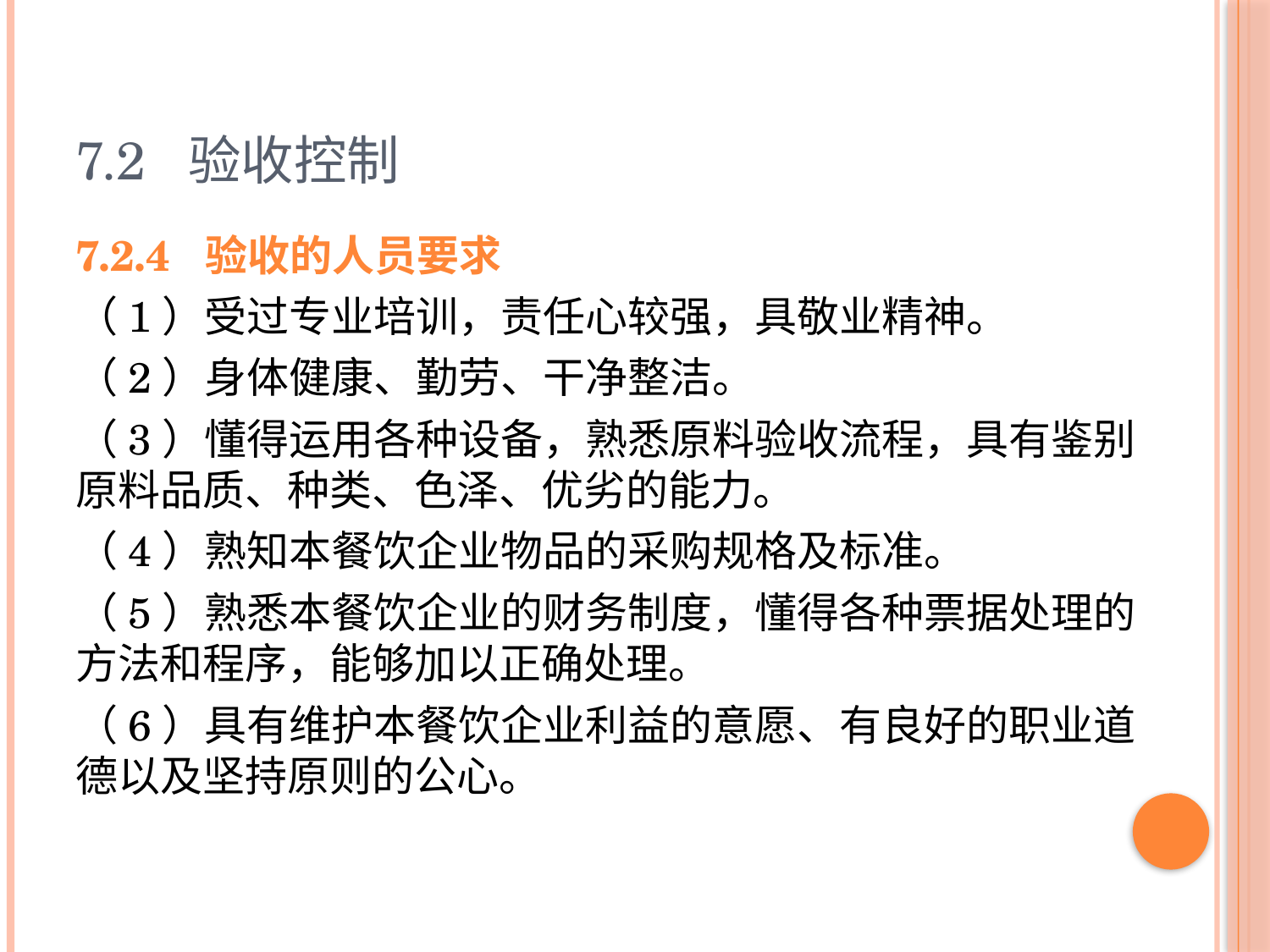

# 7.2  验收控制
7.2.4  验收的人员要求
（1）受过专业培训，责任心较强，具敬业精神。
（2）身体健康、勤劳、干净整洁。
（3）懂得运用各种设备，熟悉原料验收流程，具有鉴别原料品质、种类、色泽、优劣的能力。
（4）熟知本餐饮企业物品的采购规格及标准。
（5）熟悉本餐饮企业的财务制度，懂得各种票据处理的方法和程序，能够加以正确处理。
（6）具有维护本餐饮企业利益的意愿、有良好的职业道德以及坚持原则的公心。